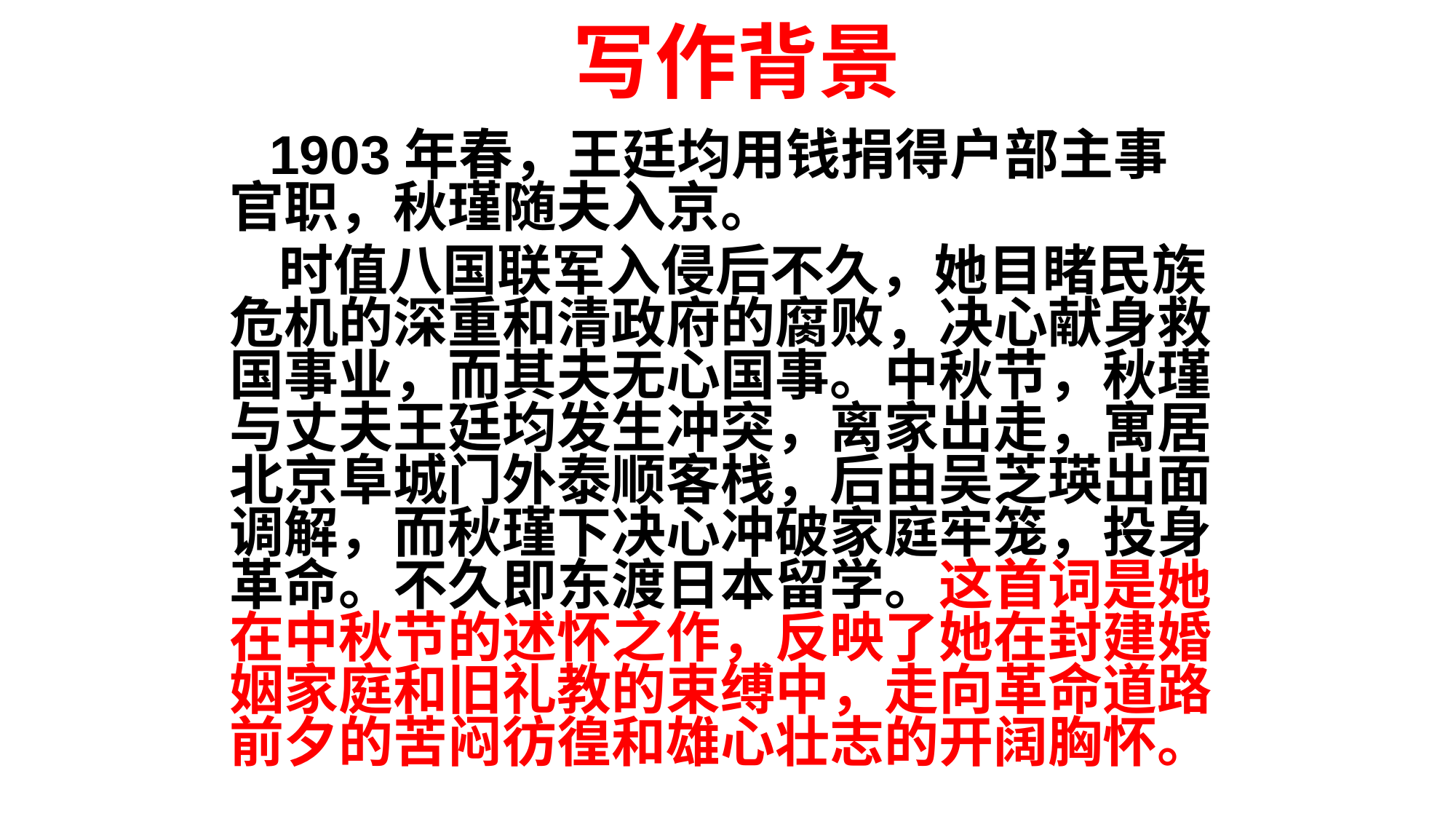

# 写作背景
   1903年春，王廷均用钱捐得户部主事官职，秋瑾随夫入京。
   时值八国联军入侵后不久，她目睹民族危机的深重和清政府的腐败，决心献身救国事业，而其夫无心国事。中秋节，秋瑾与丈夫王廷均发生冲突，离家出走，寓居北京阜城门外泰顺客栈，后由吴芝瑛出面调解，而秋瑾下决心冲破家庭牢笼，投身革命。不久即东渡日本留学。这首词是她在中秋节的述怀之作，反映了她在封建婚姻家庭和旧礼教的束缚中，走向革命道路前夕的苦闷彷徨和雄心壮志的开阔胸怀。